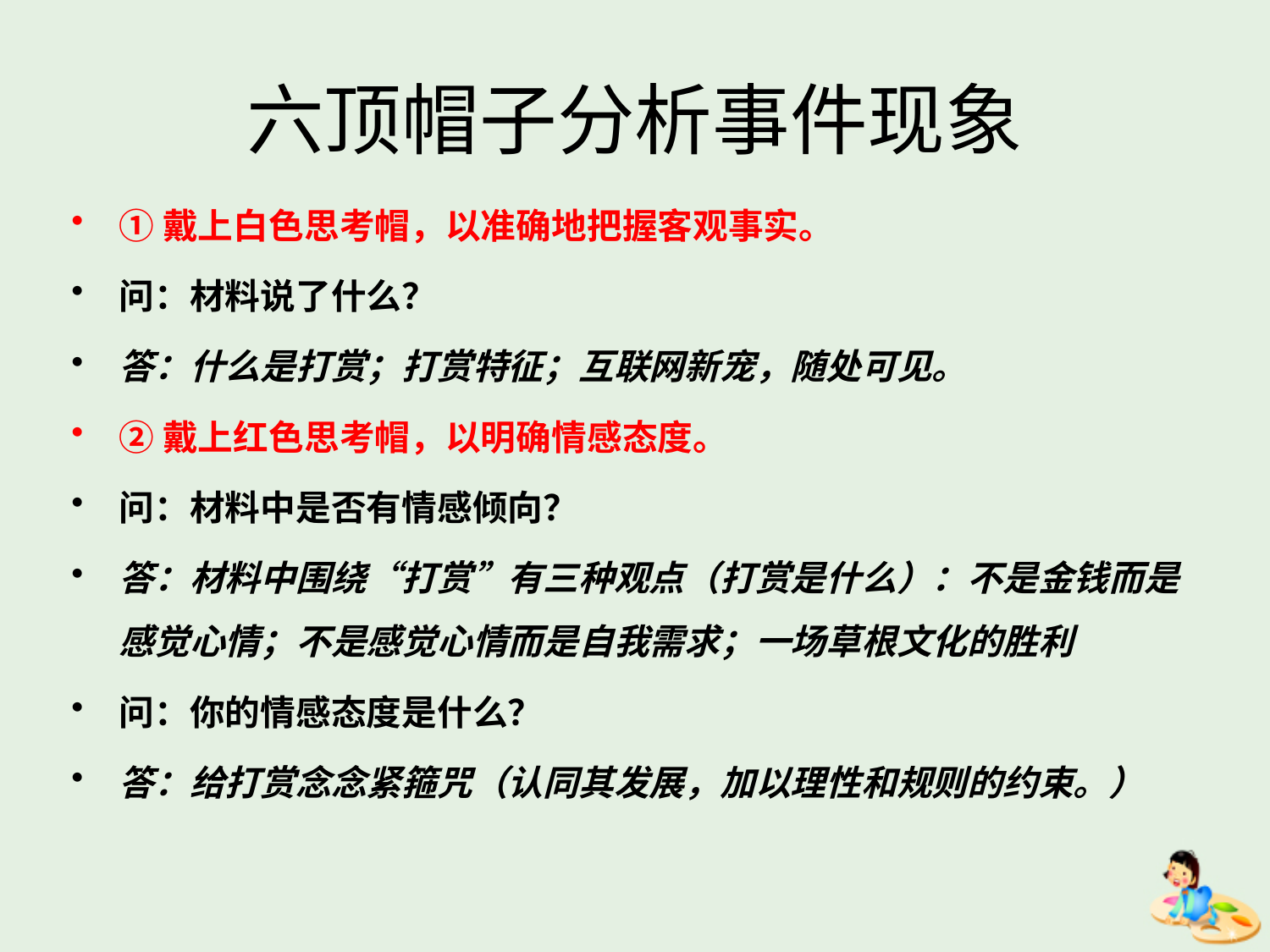

# 六顶帽子分析事件现象
①戴上白色思考帽，以准确地把握客观事实。
问：材料说了什么？
答：什么是打赏；打赏特征；互联网新宠，随处可见。
②戴上红色思考帽，以明确情感态度。
问：材料中是否有情感倾向？
答：材料中围绕“打赏”有三种观点（打赏是什么）：不是金钱而是感觉心情；不是感觉心情而是自我需求；一场草根文化的胜利
问：你的情感态度是什么？
答：给打赏念念紧箍咒（认同其发展，加以理性和规则的约束。）